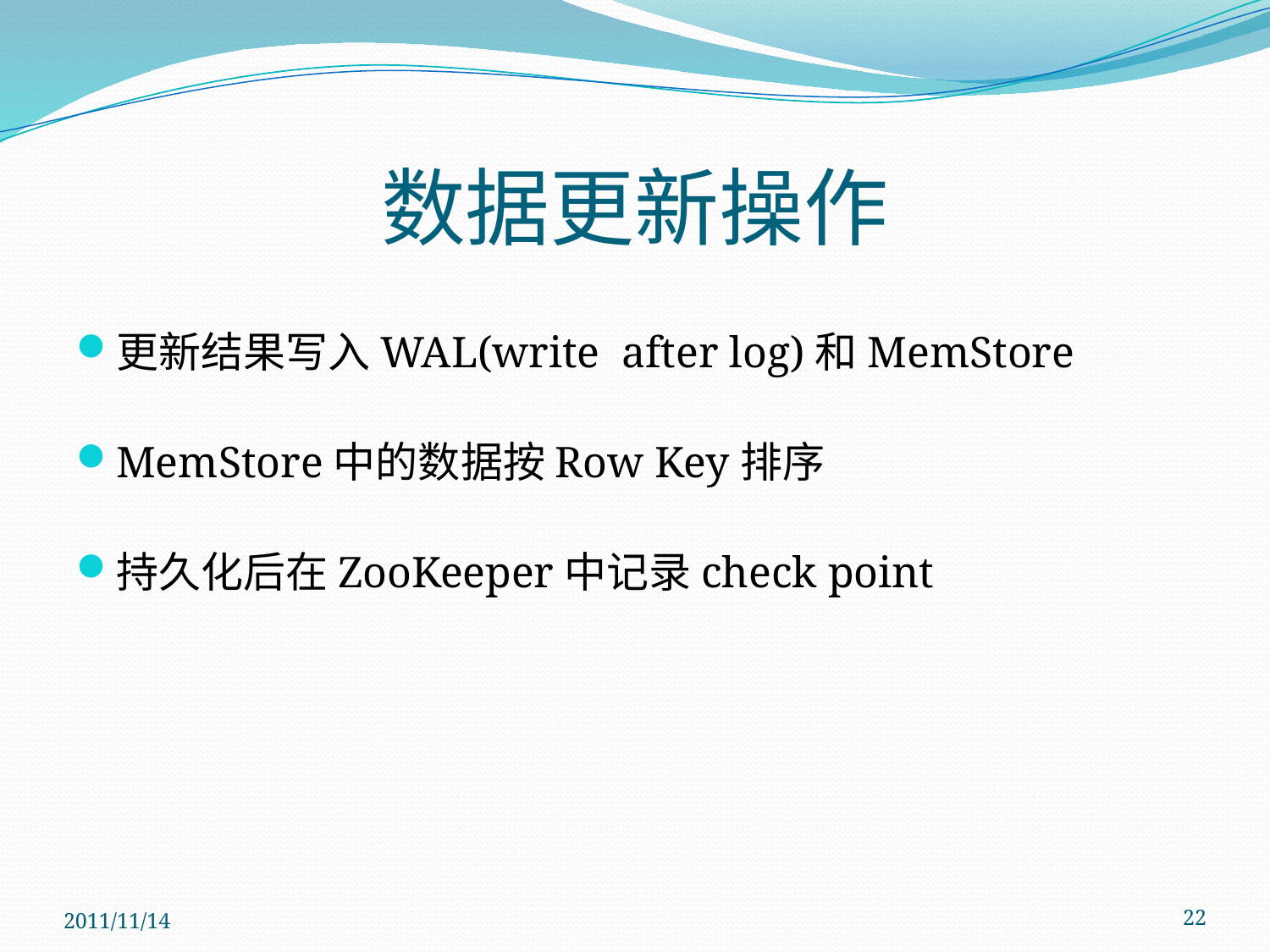

# 数据更新操作
更新结果写入WAL(write  after log)和MemStore
MemStore中的数据按Row Key排序
持久化后在ZooKeeper中记录check point

2011/11/14
22